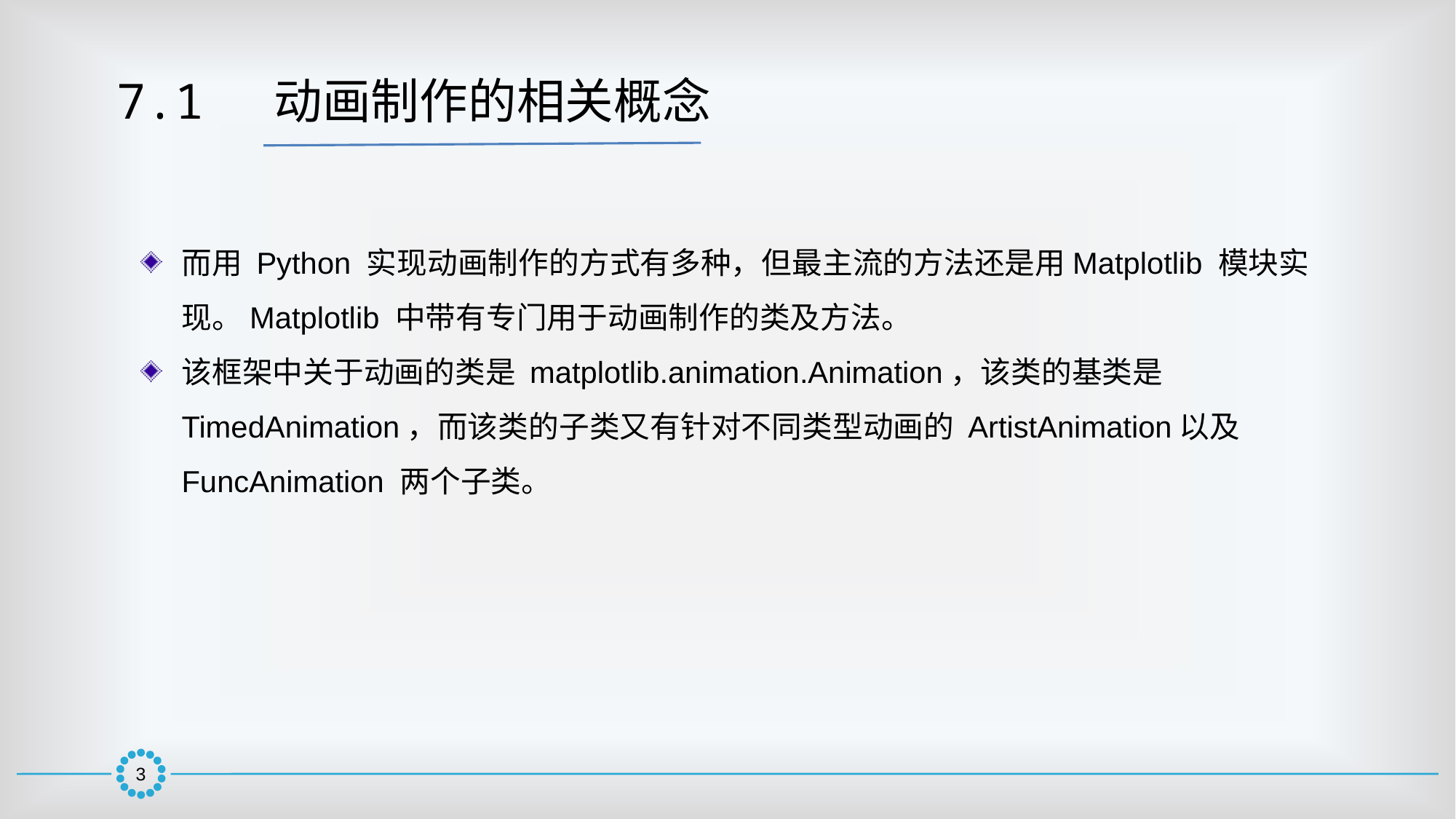

7.1  动画制作的相关概念

而用 Python 实现动画制作的方式有多种，但最主流的方法还是用Matplotlib 模块实现。Matplotlib 中带有专门用于动画制作的类及方法。
该框架中关于动画的类是 matplotlib.animation.Animation，该类的基类是 TimedAnimation，而该类的子类又有针对不同类型动画的 ArtistAnimation以及 FuncAnimation 两个子类。

3